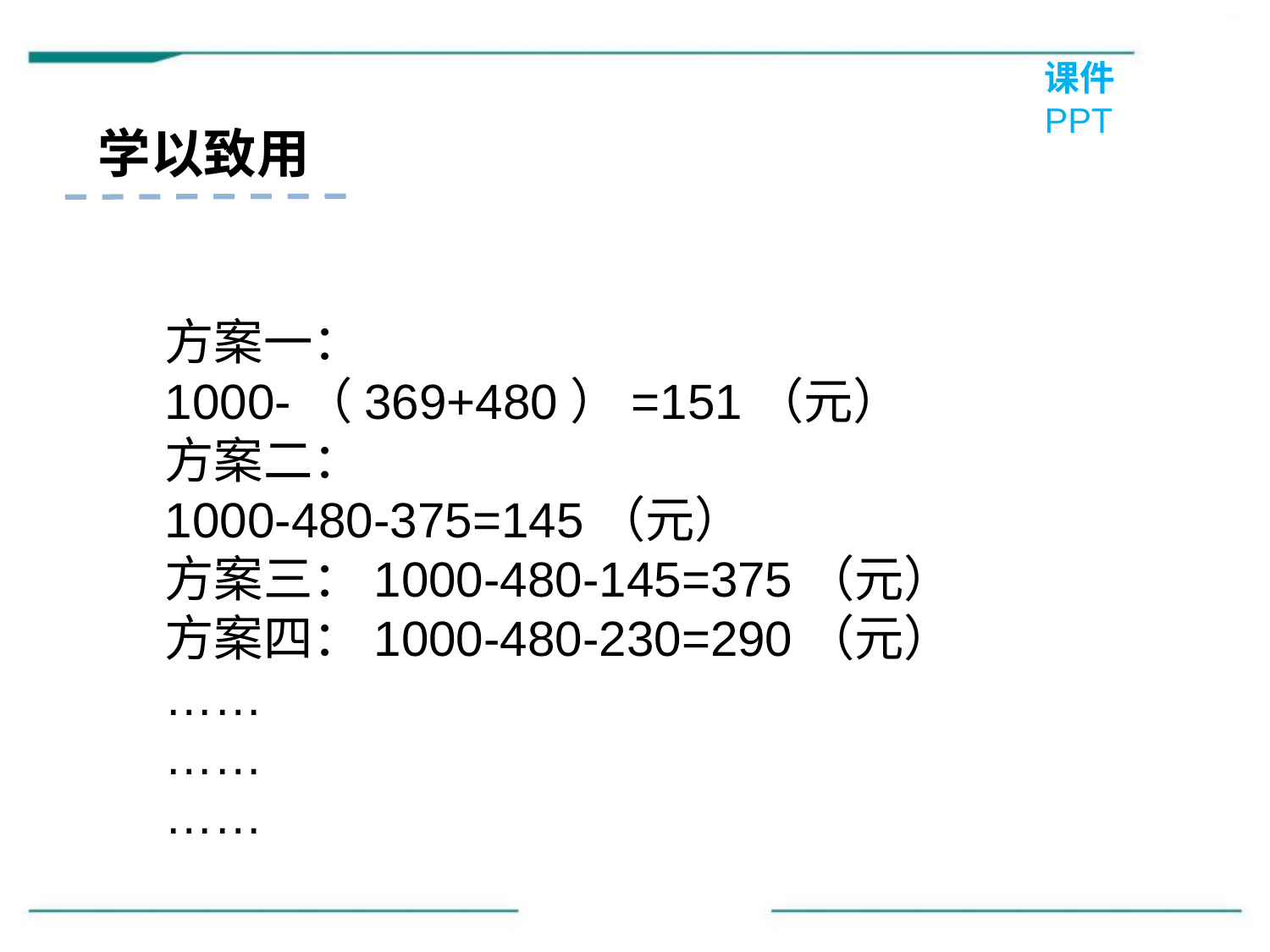

课件PPT
学以致用

方案一：
1000-（369+480）=151（元）
方案二：
1000-480-375=145（元）
方案三：1000-480-145=375（元）
方案四：1000-480-230=290（元）
……
……
……